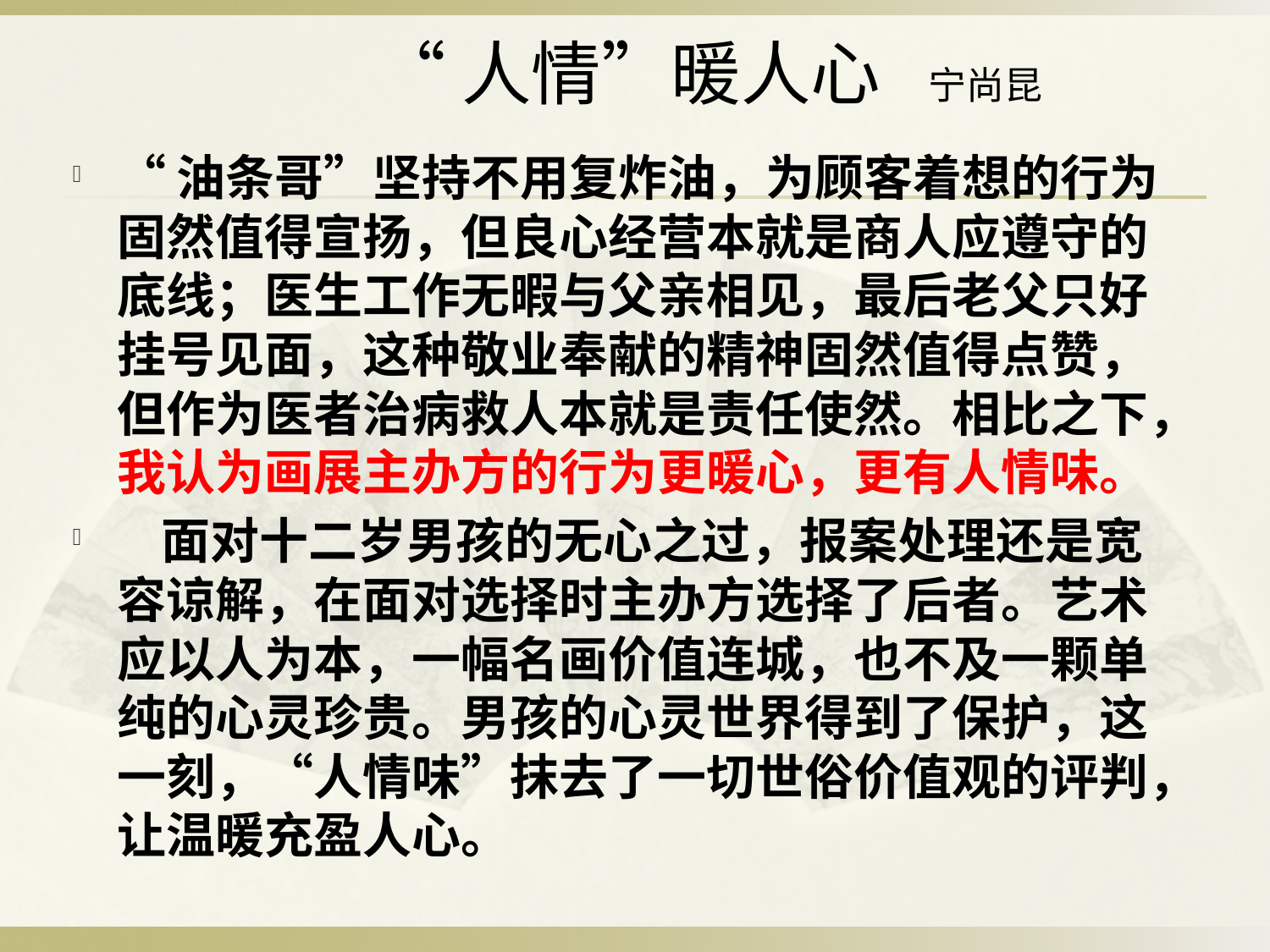

# “人情”暖人心   宁尚昆
“油条哥”坚持不用复炸油，为顾客着想的行为固然值得宣扬，但良心经营本就是商人应遵守的底线；医生工作无暇与父亲相见，最后老父只好挂号见面，这种敬业奉献的精神固然值得点赞，但作为医者治病救人本就是责任使然。相比之下，我认为画展主办方的行为更暖心，更有人情味。
   面对十二岁男孩的无心之过，报案处理还是宽容谅解，在面对选择时主办方选择了后者。艺术应以人为本，一幅名画价值连城，也不及一颗单纯的心灵珍贵。男孩的心灵世界得到了保护，这一刻，“人情味”抹去了一切世俗价值观的评判，让温暖充盈人心。